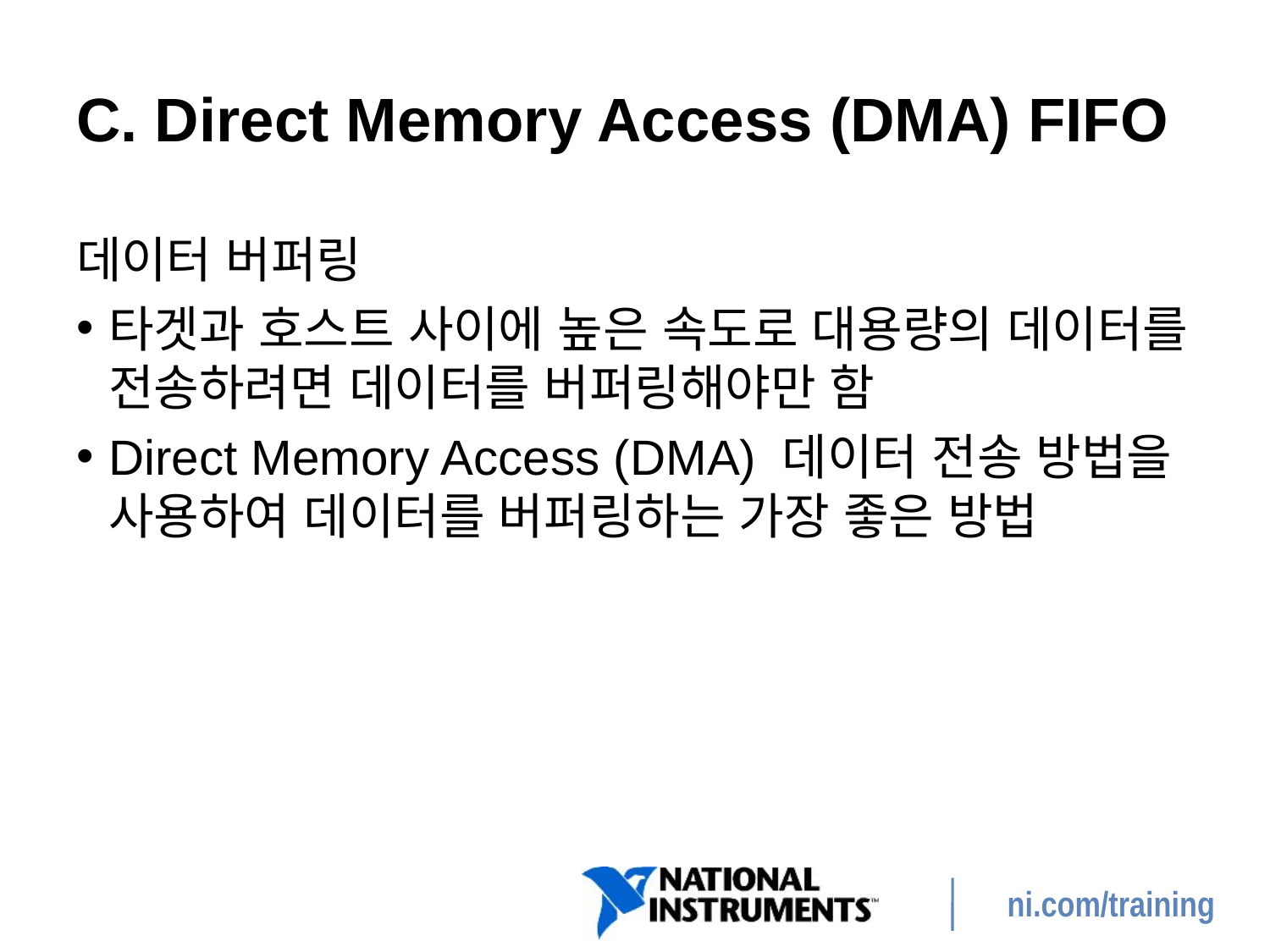

# C. Direct Memory Access (DMA) FIFO
데이터 버퍼링
타겟과 호스트 사이에 높은 속도로 대용량의 데이터를 전송하려면 데이터를 버퍼링해야만 함
Direct Memory Access (DMA) 데이터 전송 방법을 사용하여 데이터를 버퍼링하는 가장 좋은 방법